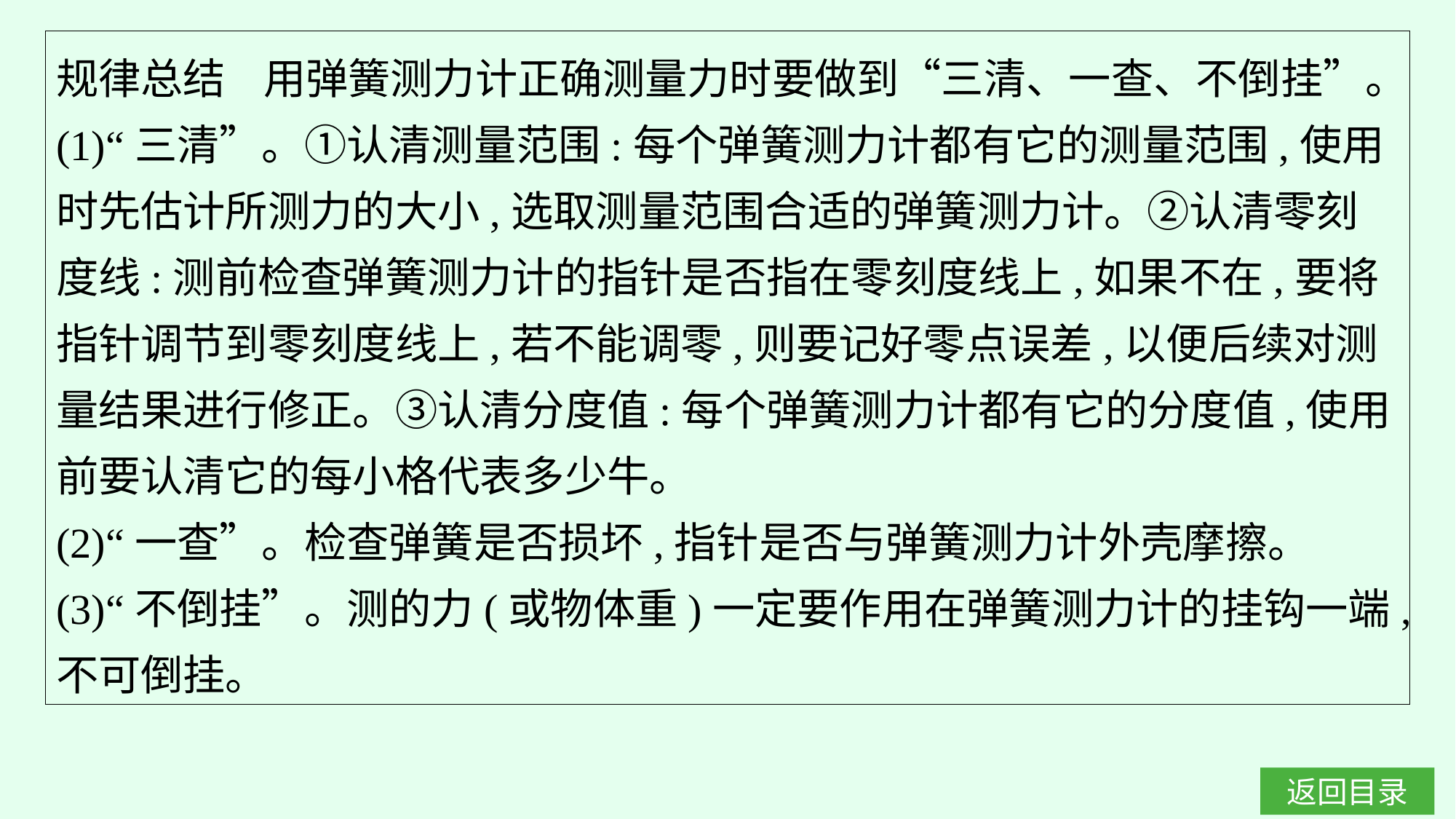

规律总结    用弹簧测力计正确测量力时要做到“三清、一查、不倒挂”。
(1)“三清”。①认清测量范围:每个弹簧测力计都有它的测量范围,使用时先估计所测力的大小,选取测量范围合适的弹簧测力计。②认清零刻度线:测前检查弹簧测力计的指针是否指在零刻度线上,如果不在,要将指针调节到零刻度线上,若不能调零,则要记好零点误差,以便后续对测量结果进行修正。③认清分度值:每个弹簧测力计都有它的分度值,使用前要认清它的每小格代表多少牛。
(2)“一查”。检查弹簧是否损坏,指针是否与弹簧测力计外壳摩擦。
(3)“不倒挂”。测的力(或物体重)一定要作用在弹簧测力计的挂钩一端,不可倒挂。